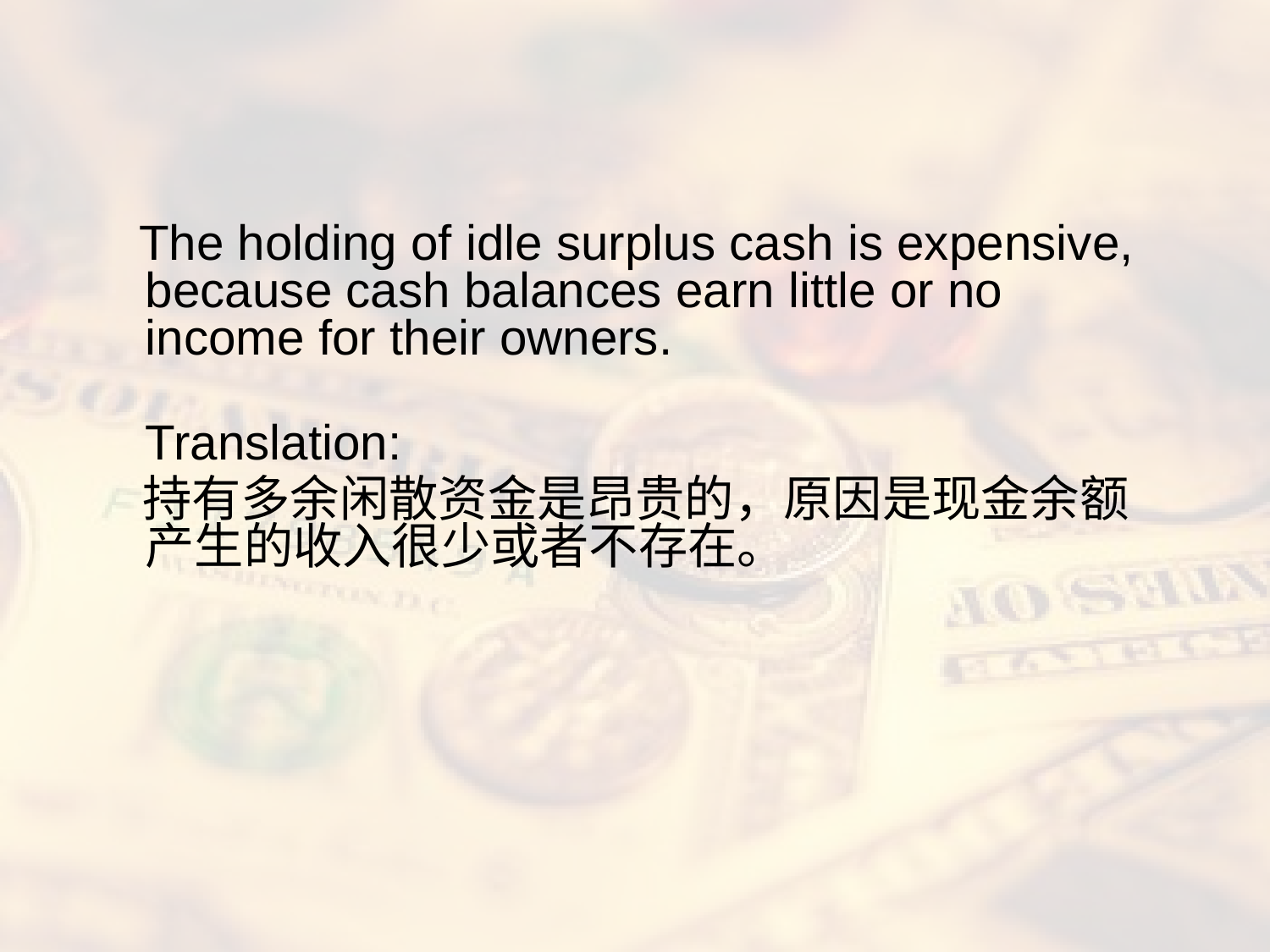

The holding of idle surplus cash is expensive, because cash balances earn little or no income for their owners.
Translation:
   持有多余闲散资金是昂贵的，原因是现金余额产生的收入很少或者不存在。